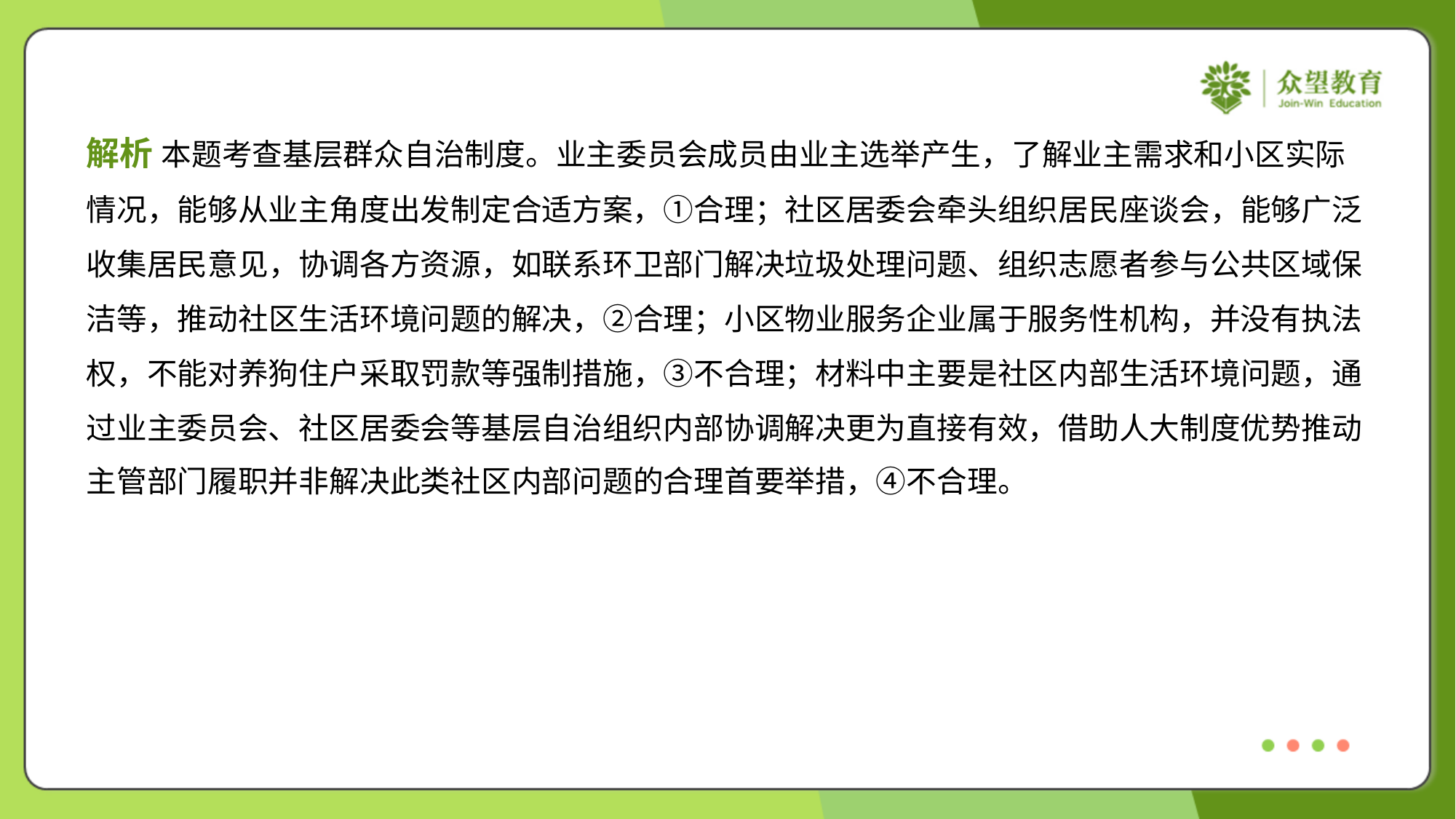

解析 本题考查基层群众自治制度。业主委员会成员由业主选举产生，了解业主需求和小区实际
情况，能够从业主角度出发制定合适方案，①合理；社区居委会牵头组织居民座谈会，能够广泛
收集居民意见，协调各方资源，如联系环卫部门解决垃圾处理问题、组织志愿者参与公共区域保
洁等，推动社区生活环境问题的解决，②合理；小区物业服务企业属于服务性机构，并没有执法
权，不能对养狗住户采取罚款等强制措施，③不合理；材料中主要是社区内部生活环境问题，通
过业主委员会、社区居委会等基层自治组织内部协调解决更为直接有效，借助人大制度优势推动
主管部门履职并非解决此类社区内部问题的合理首要举措，④不合理。